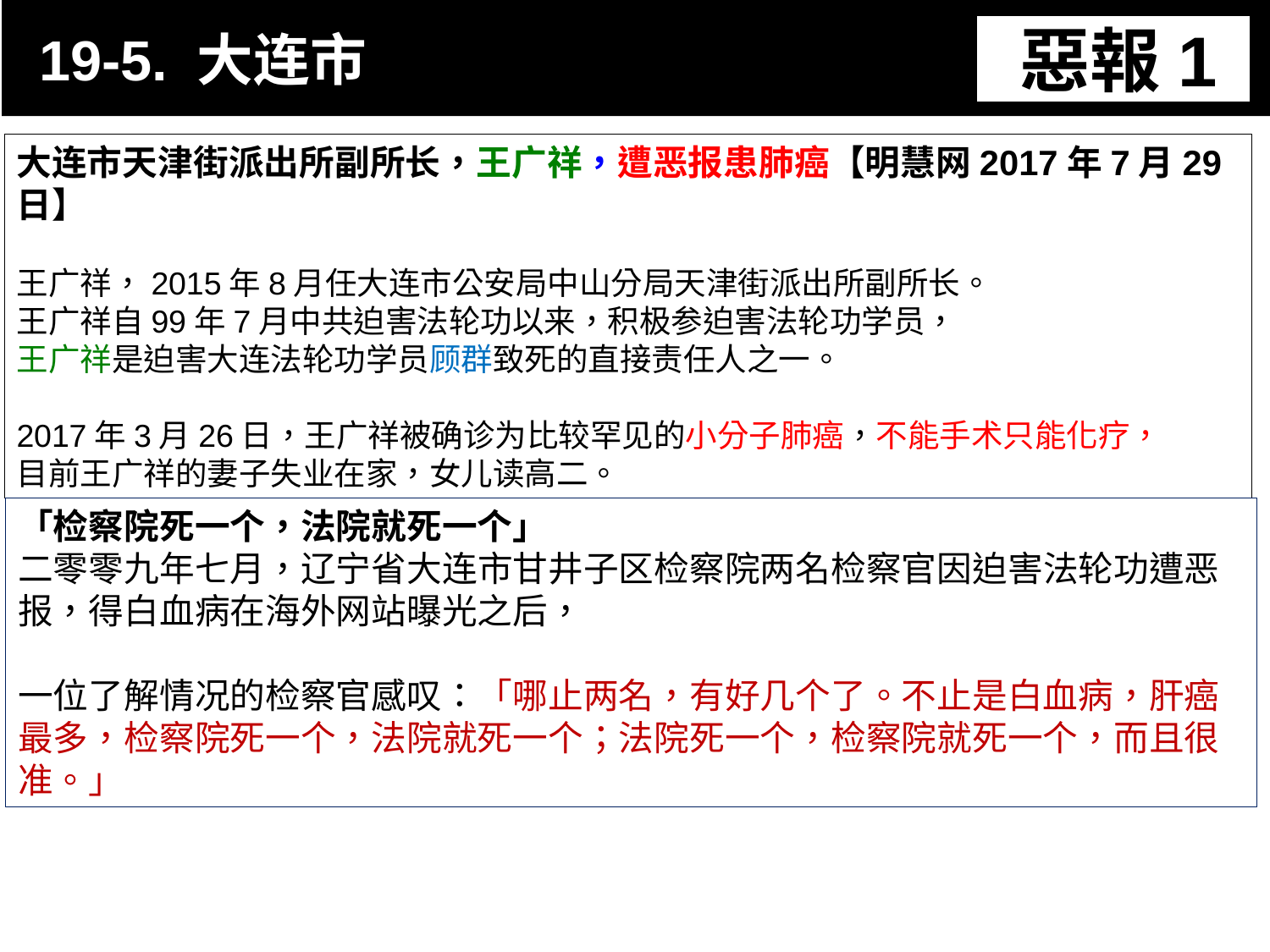

19-5. 大连市
惡報1

11-3. XX市官員惡報實例
大连市天津街派出所副所长，王广祥，遭恶报患肺癌【明慧网2017年7月29日】

王广祥，2015年8月任大连市公安局中山分局天津街派出所副所长。
王广祥自99年7月中共迫害法轮功以来，积极参迫害法轮功学员，
王广祥是迫害大连法轮功学员顾群致死的直接责任人之一。

2017年3月26日，王广祥被确诊为比较罕见的小分子肺癌，不能手术只能化疗，
目前王广祥的妻子失业在家，女儿读高二。
「检察院死一个，法院就死一个」
二零零九年七月，辽宁省大连市甘井子区检察院两名检察官因迫害法轮功遭恶报，得白血病在海外网站曝光之后，

一位了解情况的检察官感叹：「哪止两名，有好几个了。不止是白血病，肝癌最多，检察院死一个，法院就死一个；法院死一个，检察院就死一个，而且很准。」